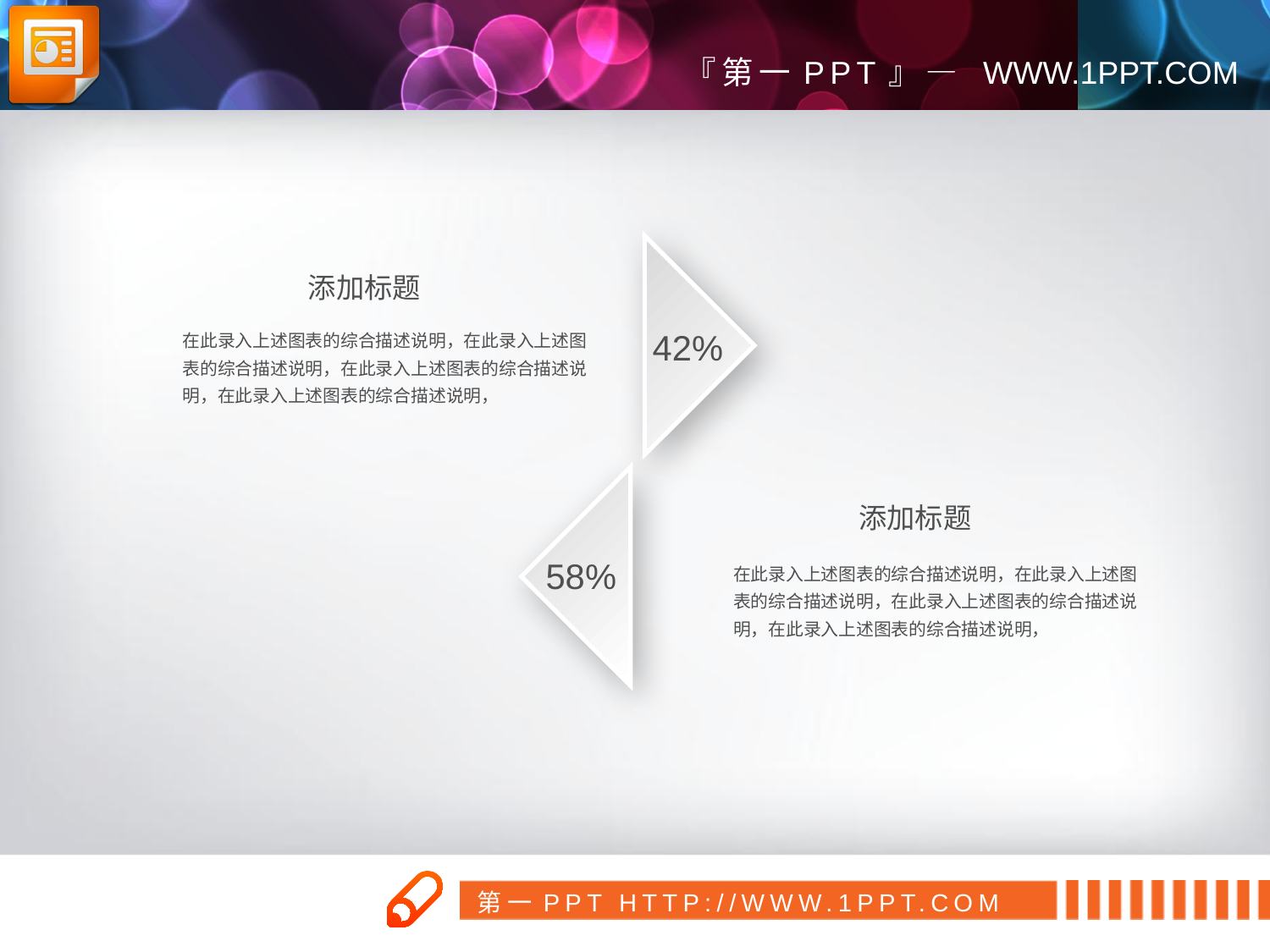

添加标题
在此录入上述图表的综合描述说明，在此录入上述图表的综合描述说明，在此录入上述图表的综合描述说明，在此录入上述图表的综合描述说明，
42%

添加标题
58%
在此录入上述图表的综合描述说明，在此录入上述图表的综合描述说明，在此录入上述图表的综合描述说明，在此录入上述图表的综合描述说明，